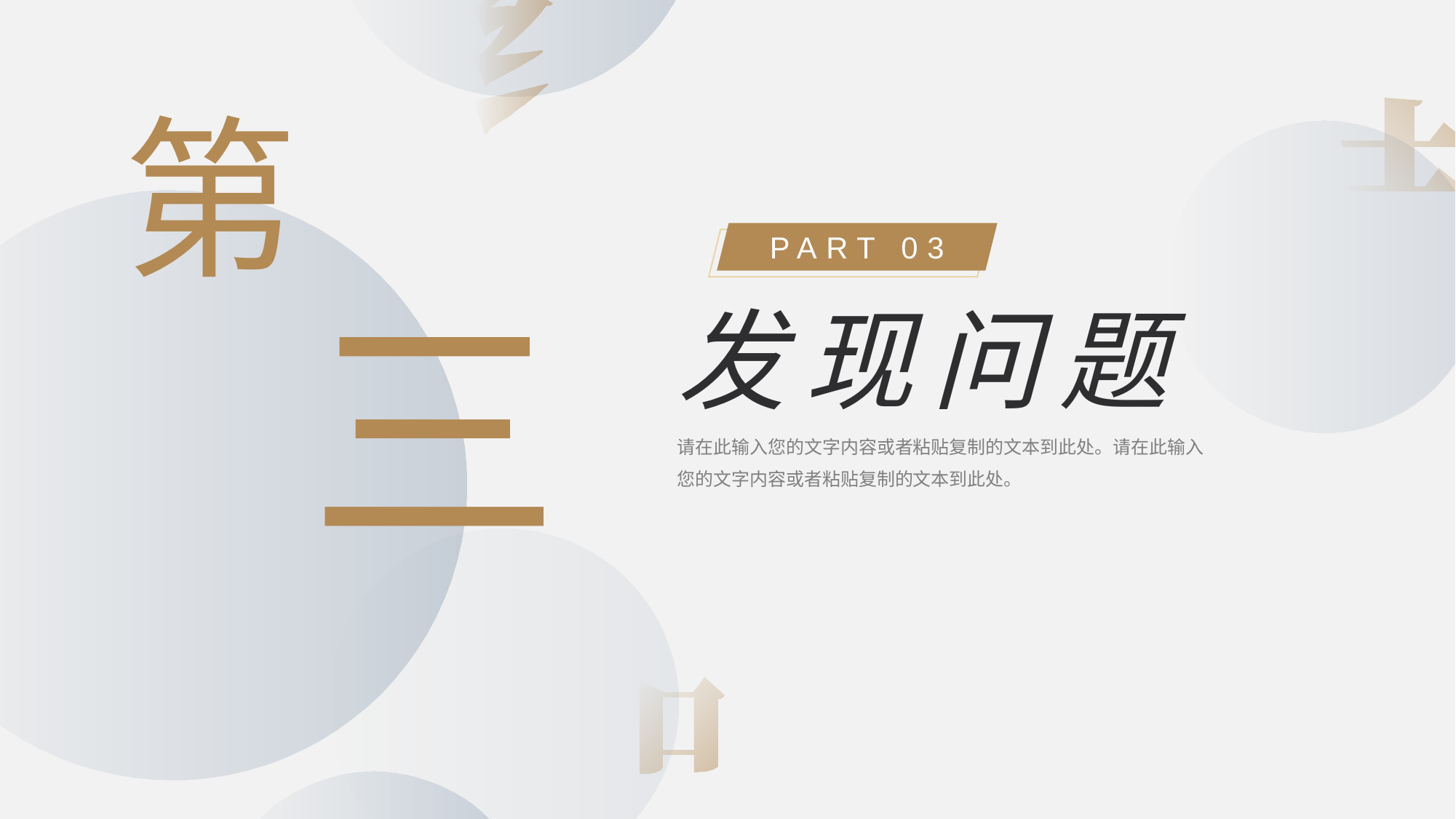

第

PART 03

三
发现问题
请在此输入您的文字内容或者粘贴复制的文本到此处。请在此输入您的文字内容或者粘贴复制的文本到此处。